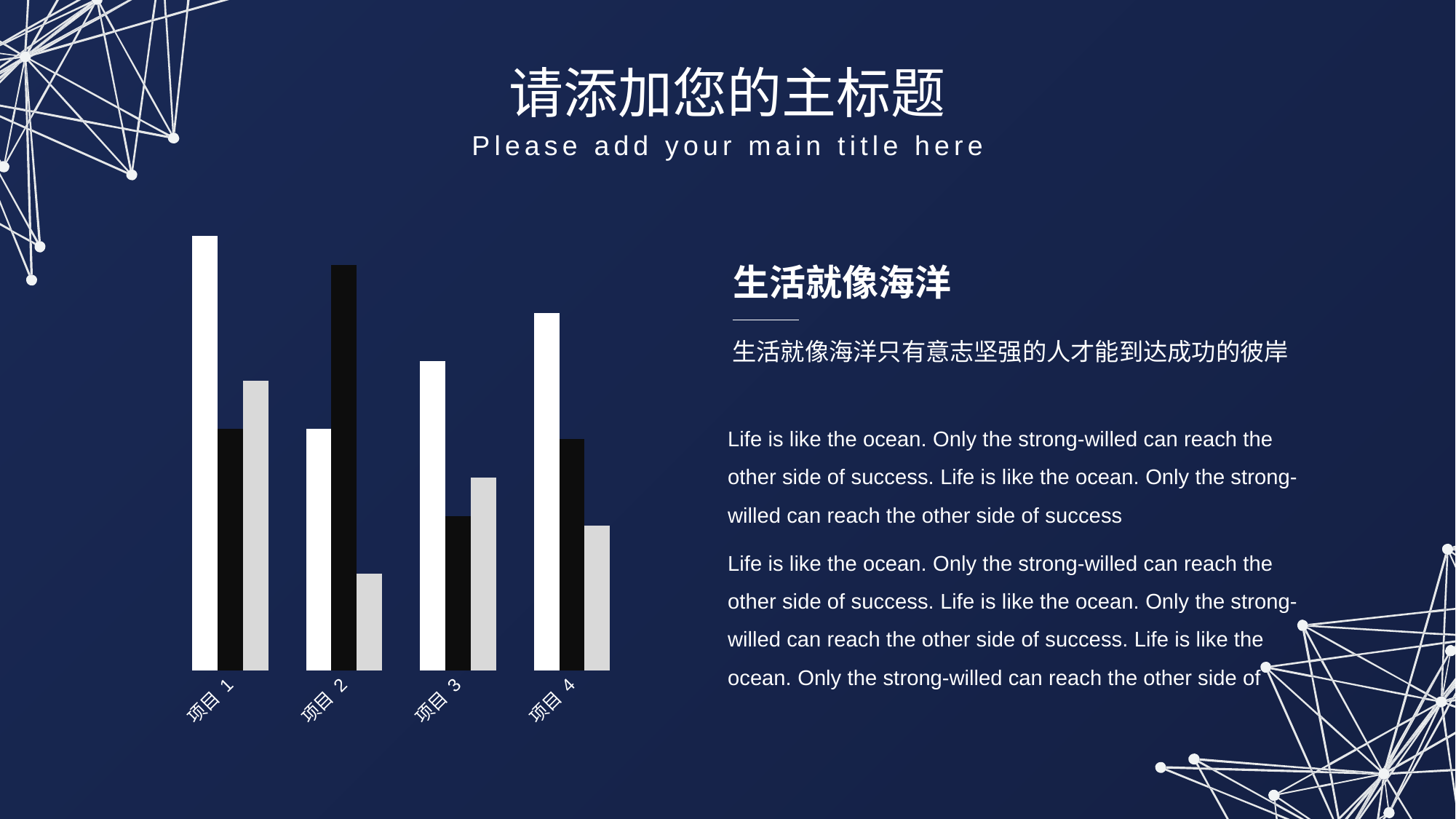

请添加您的主标题
Please add your main title here

### Chart

| Category | Series 1 | Series 2 | Series 3 |
|---|---|---|---|
| 项目 1 | 4.5 | 2.5 | 3.0 |
| 项目 2 | 2.5 | 4.2 | 1.0 |
| 项目 3 | 3.2 | 1.6 | 2.0 |
| 项目 4 | 3.7 | 2.4 | 1.5 |
生活就像海洋
生活就像海洋只有意志坚强的人才能到达成功的彼岸
Life is like the ocean. Only the strong-willed can reach the other side of success. Life is like the ocean. Only the strong-willed can reach the other side of success

Life is like the ocean. Only the strong-willed can reach the other side of success. Life is like the ocean. Only the strong-willed can reach the other side of success. Life is like the ocean. Only the strong-willed can reach the other side of